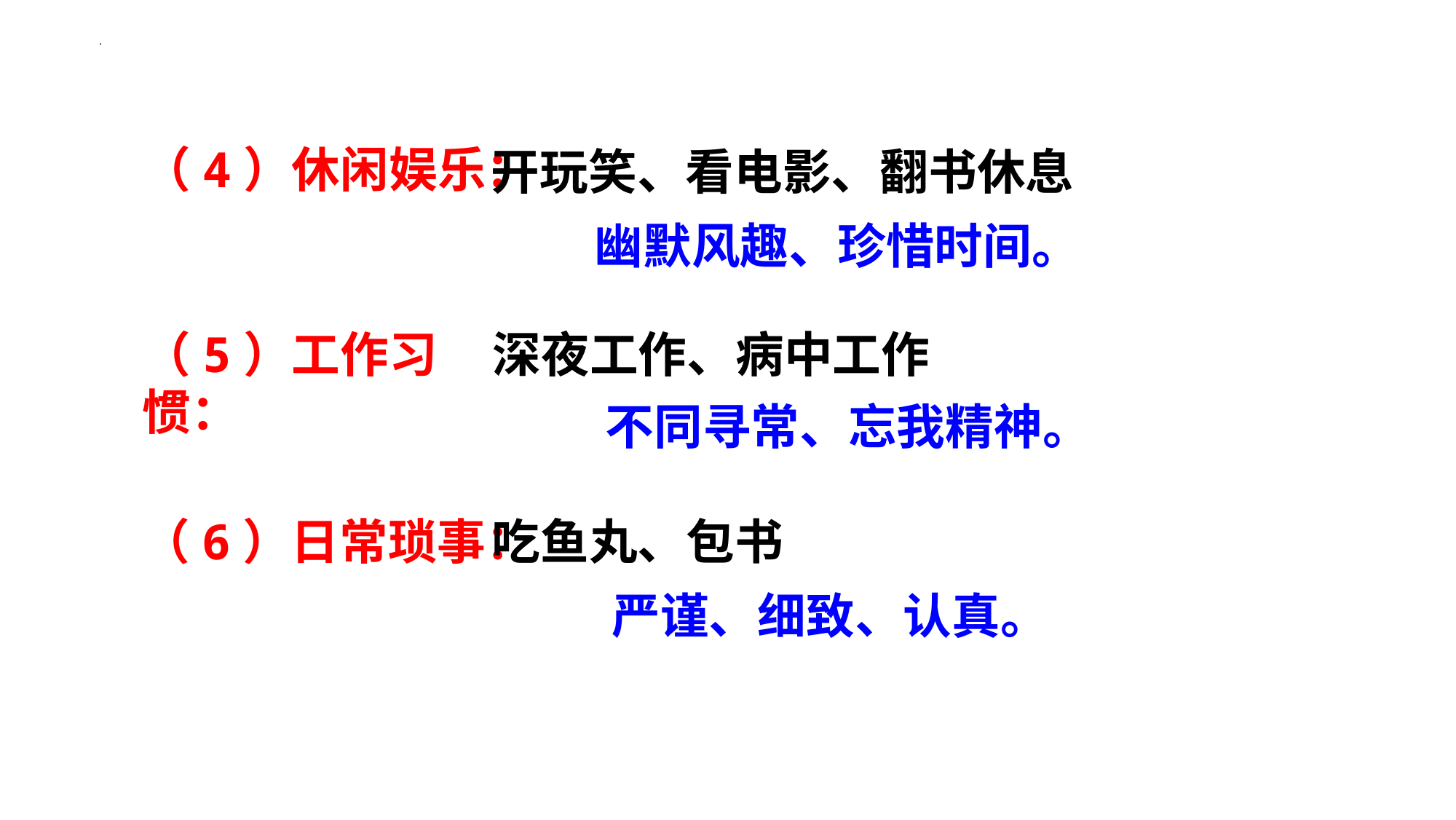

（4）休闲娱乐：
开玩笑、看电影、翻书休息
幽默风趣、珍惜时间。
（5）工作习惯：
深夜工作、病中工作
不同寻常、忘我精神。
（6）日常琐事：
吃鱼丸、包书
严谨、细致、认真。